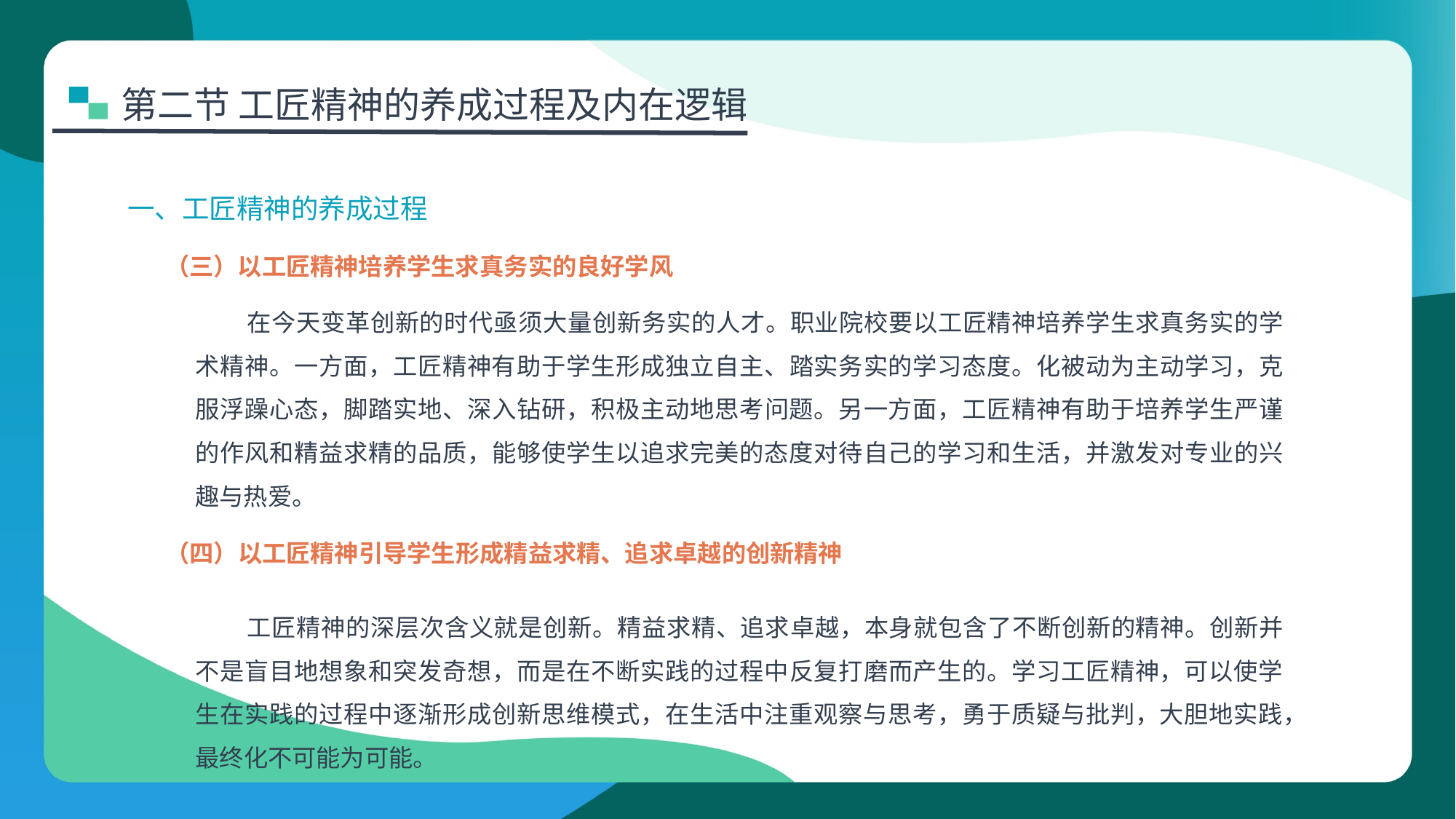

第二节 工匠精神的养成过程及内在逻辑

一、工匠精神的养成过程
（三）以工匠精神培养学生求真务实的良好学风
在今天变革创新的时代亟须大量创新务实的人才。职业院校要以工匠精神培养学生求真务实的学术精神。一方面，工匠精神有助于学生形成独立自主、踏实务实的学习态度。化被动为主动学习，克服浮躁心态，脚踏实地、深入钻研，积极主动地思考问题。另一方面，工匠精神有助于培养学生严谨的作风和精益求精的品质，能够使学生以追求完美的态度对待自己的学习和生活，并激发对专业的兴趣与热爱。

工匠精神的深层次含义就是创新。精益求精、追求卓越，本身就包含了不断创新的精神。创新并不是盲目地想象和突发奇想，而是在不断实践的过程中反复打磨而产生的。学习工匠精神，可以使学生在实践的过程中逐渐形成创新思维模式，在生活中注重观察与思考，勇于质疑与批判，大胆地实践，最终化不可能为可能。
（四）以工匠精神引导学生形成精益求精、追求卓越的创新精神